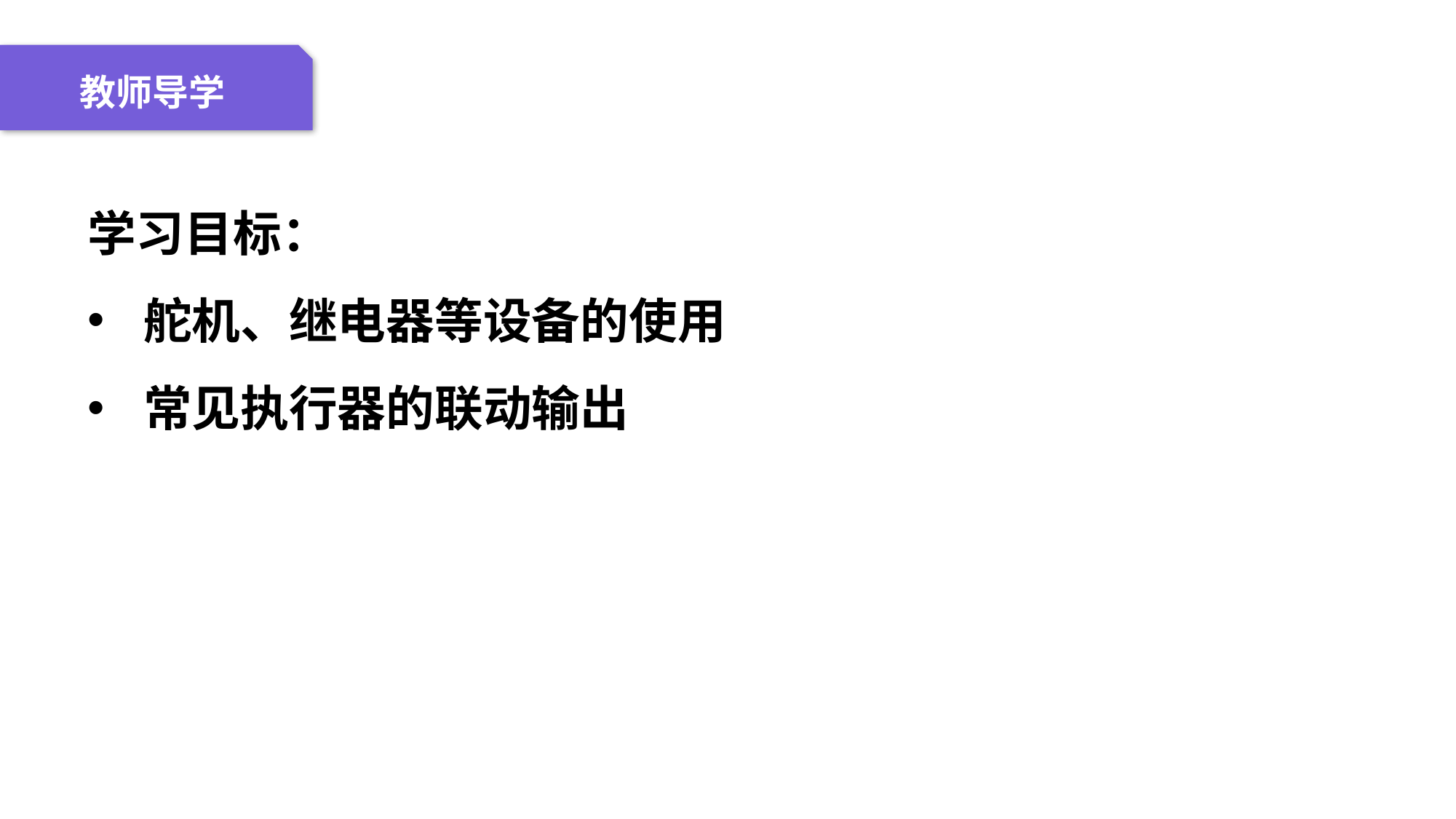

04 名词解释
01 准备过程
02 整体结构
03 重点说明
教师导学
学习目标：
舵机、继电器等设备的使用
常见执行器的联动输出